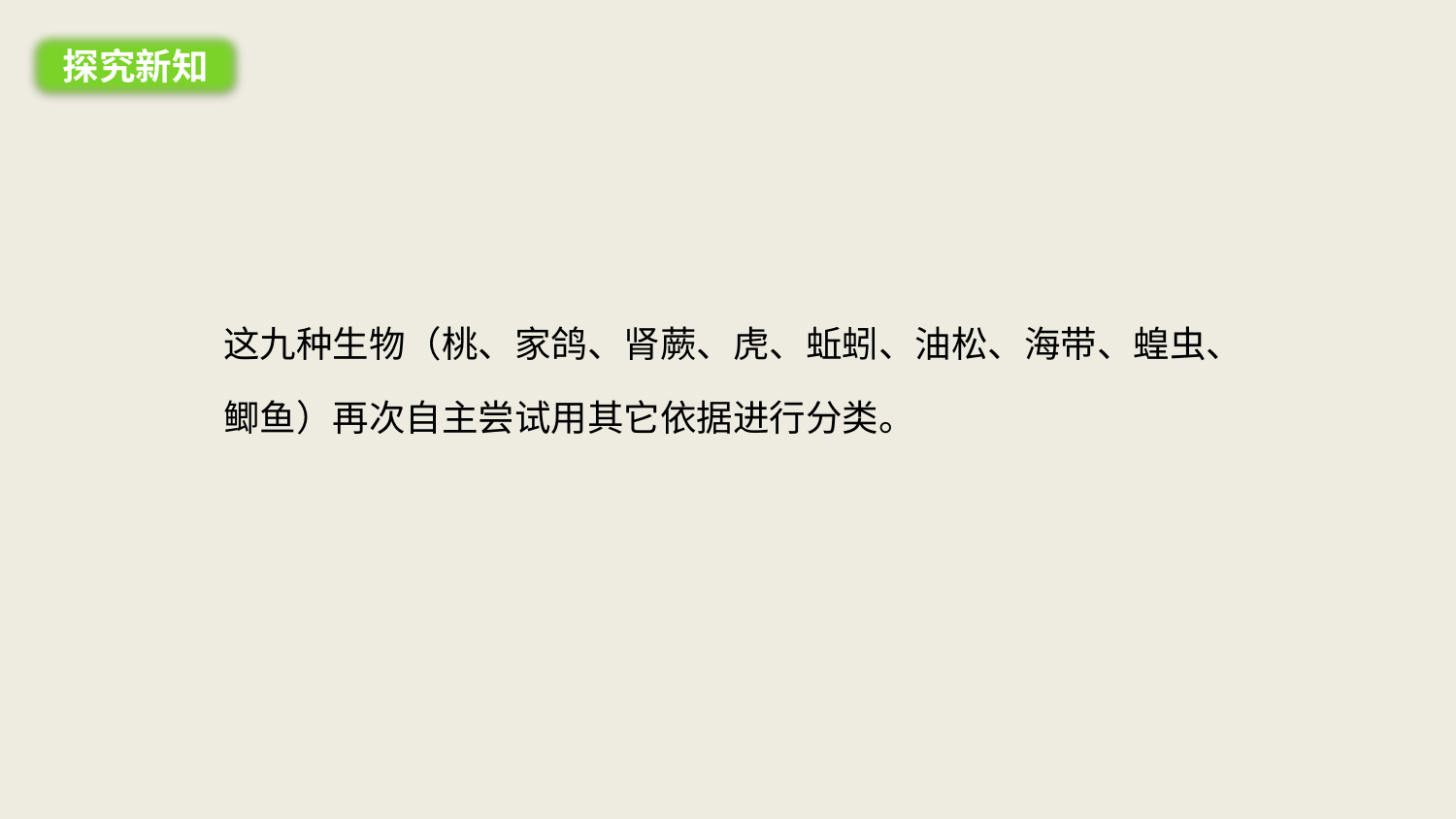

探究新知
这九种生物（桃、家鸽、肾蕨、虎、蚯蚓、油松、海带、蝗虫、鲫鱼）再次自主尝试用其它依据进行分类。